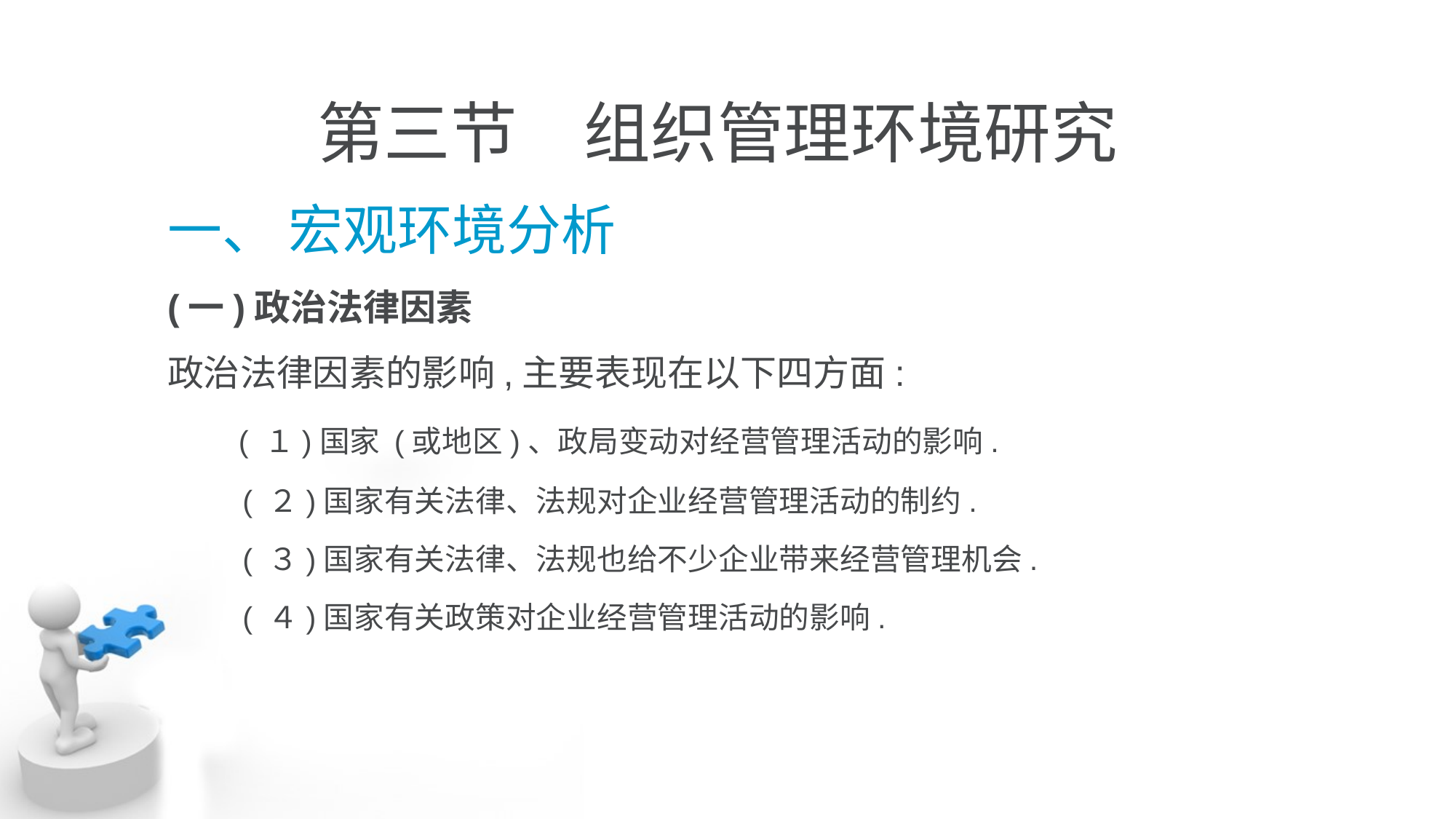

# 第三节　组织管理环境研究
一、 宏观环境分析
(一)政治法律因素
政治法律因素的影响,主要表现在以下四方面:
       ( １)国家 (或地区)、政局变动对经营管理活动的影响.
         ( ２)国家有关法律、法规对企业经营管理活动的制约.
         ( ３)国家有关法律、法规也给不少企业带来经营管理机会.
         ( ４)国家有关政策对企业经营管理活动的影响.